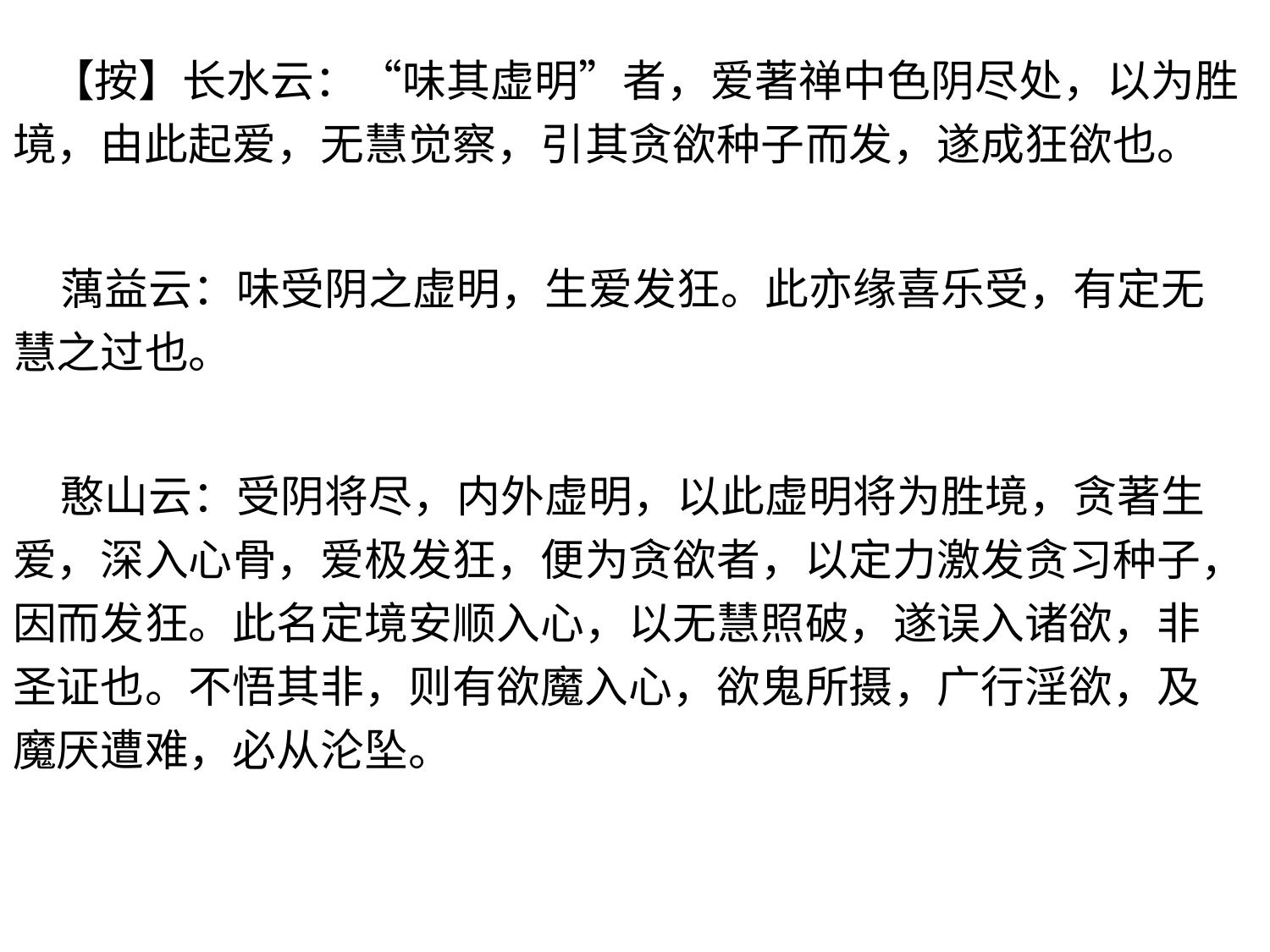

【按】长水云：“味其虚明”者，爱著禅中色阴尽处，以为胜境，由此起爱，无慧觉察，引其贪欲种子而发，遂成狂欲也。

    蕅益云：味受阴之虚明，生爱发狂。此亦缘喜乐受，有定无慧之过也。

    憨山云：受阴将尽，内外虚明，以此虚明将为胜境，贪著生爱，深入心骨，爱极发狂，便为贪欲者，以定力激发贪习种子，因而发狂。此名定境安顺入心，以无慧照破，遂误入诸欲，非圣证也。不悟其非，则有欲魔入心，欲鬼所摄，广行淫欲，及魔厌遭难，必从沦坠。